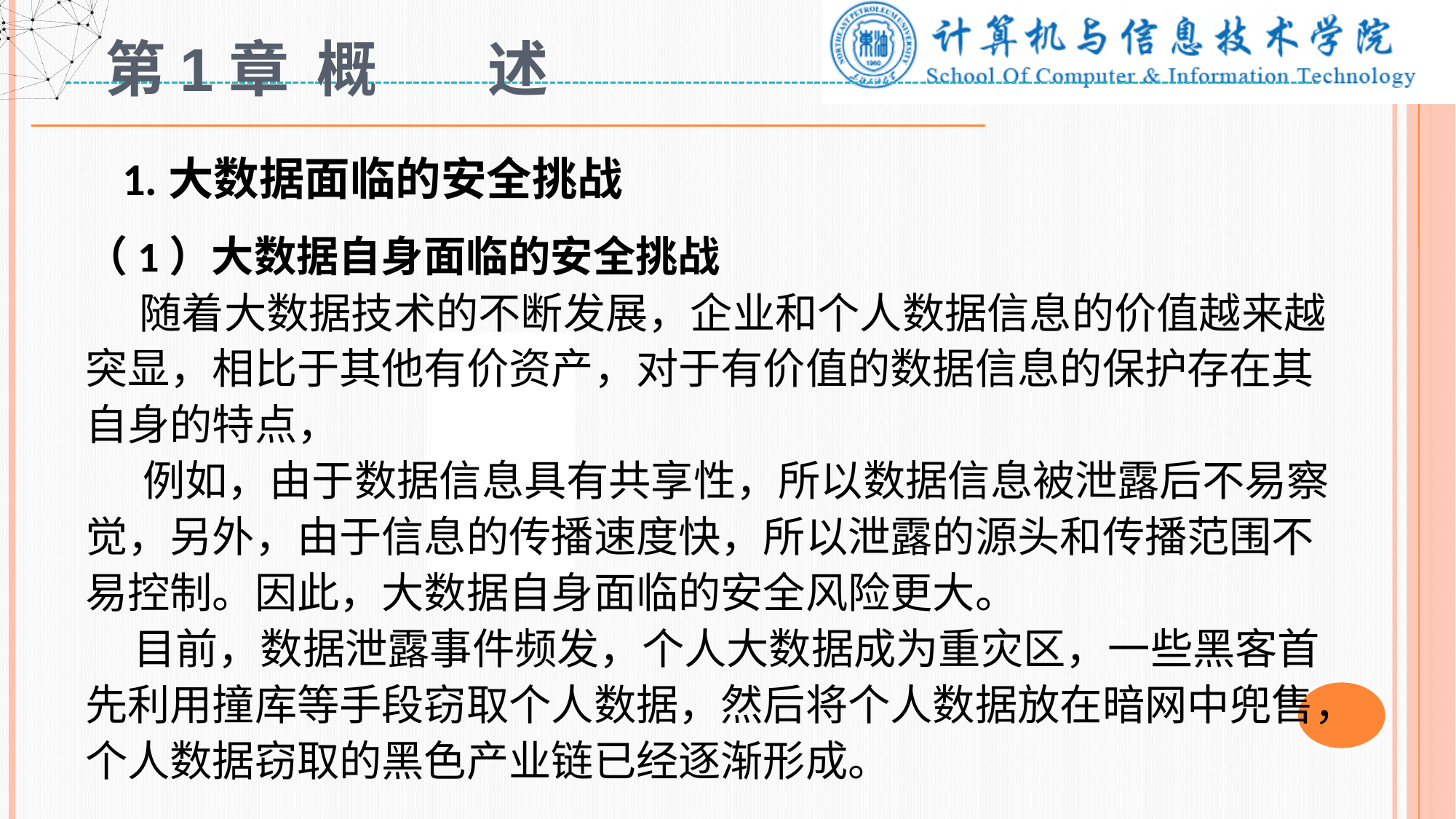

# 第1章  概        述
    1.大数据面临的安全挑战
（1）大数据自身面临的安全挑战
       随着大数据技术的不断发展，企业和个人数据信息的价值越来越突显，相比于其他有价资产，对于有价值的数据信息的保护存在其自身的特点，
     例如，由于数据信息具有共享性，所以数据信息被泄露后不易察觉，另外，由于信息的传播速度快，所以泄露的源头和传播范围不易控制。因此，大数据自身面临的安全风险更大。
    目前，数据泄露事件频发，个人大数据成为重灾区，一些黑客首先利用撞库等手段窃取个人数据，然后将个人数据放在暗网中兜售，个人数据窃取的黑色产业链已经逐渐形成。